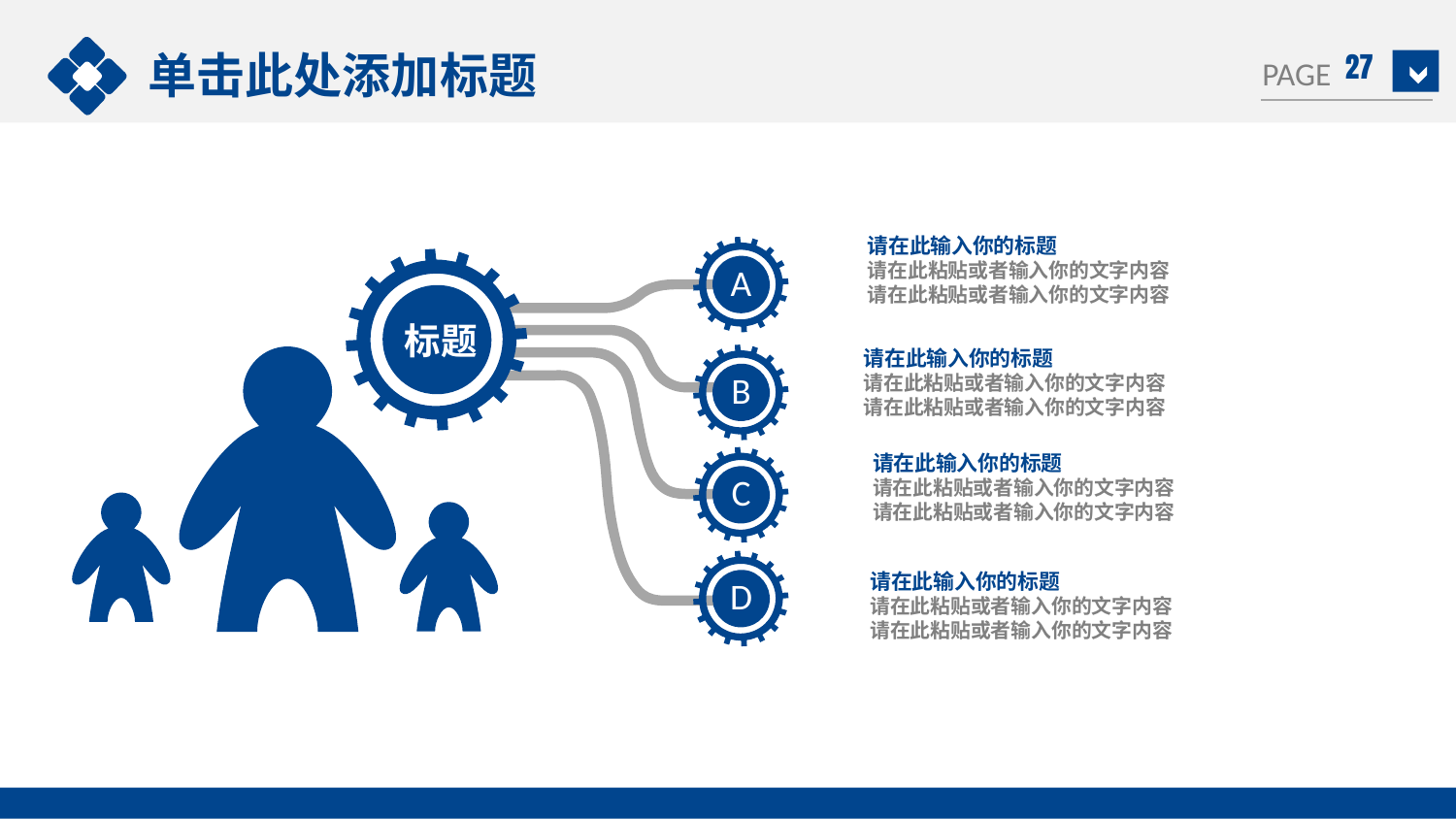

单击此处添加标题

27
请在此输入你的标题
请在此粘贴或者输入你的文字内容
请在此粘贴或者输入你的文字内容

A

标题

B
请在此输入你的标题
请在此粘贴或者输入你的文字内容
请在此粘贴或者输入你的文字内容

C

D
请在此输入你的标题
请在此粘贴或者输入你的文字内容
请在此粘贴或者输入你的文字内容

请在此输入你的标题
请在此粘贴或者输入你的文字内容
请在此粘贴或者输入你的文字内容